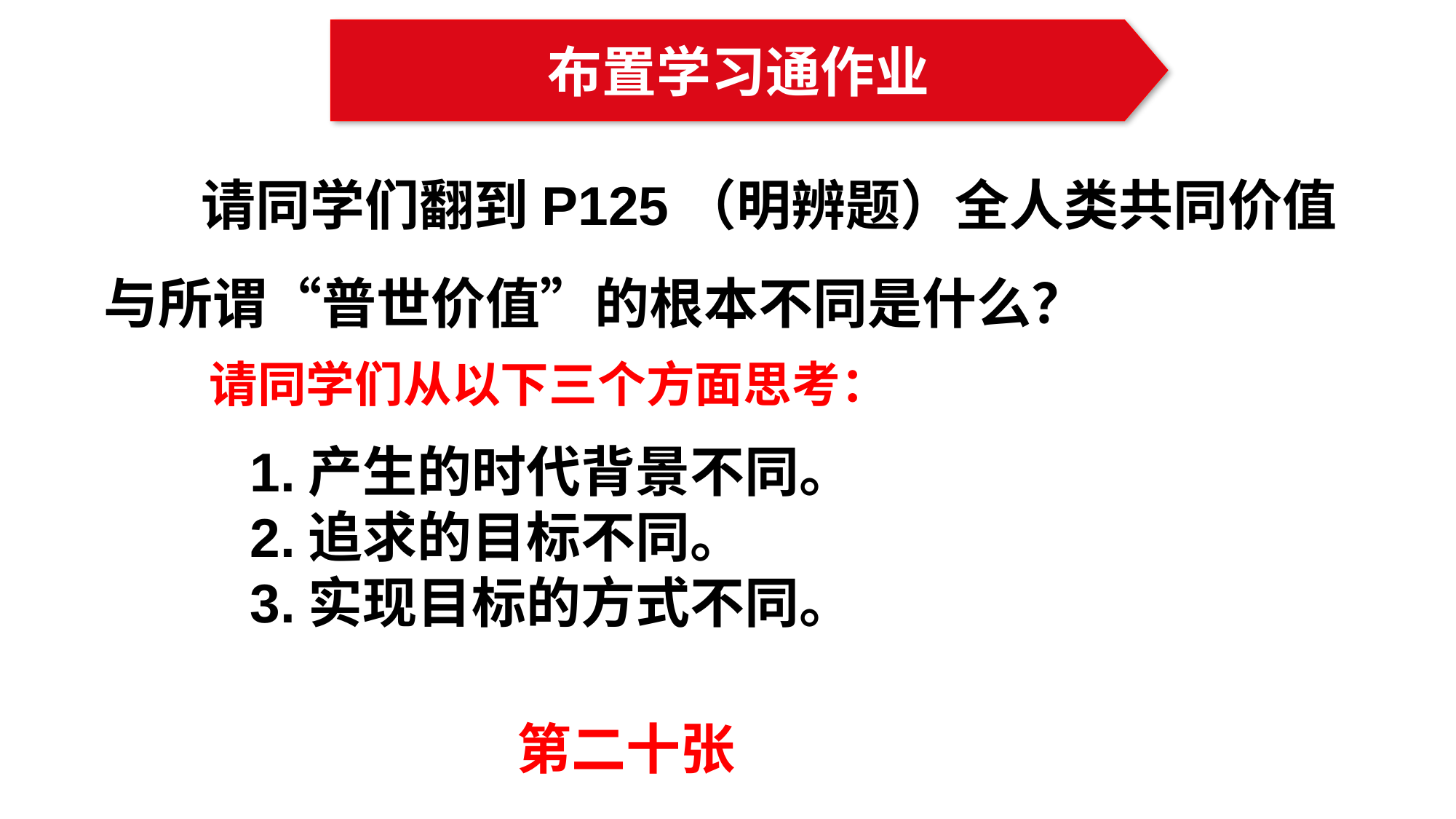

布置学习通作业
请同学们翻到P125（明辨题）全人类共同价值与所谓“普世价值”的根本不同是什么？
请同学们从以下三个方面思考：
1.产生的时代背景不同。
2.追求的目标不同。
3.实现目标的方式不同。
第二十张